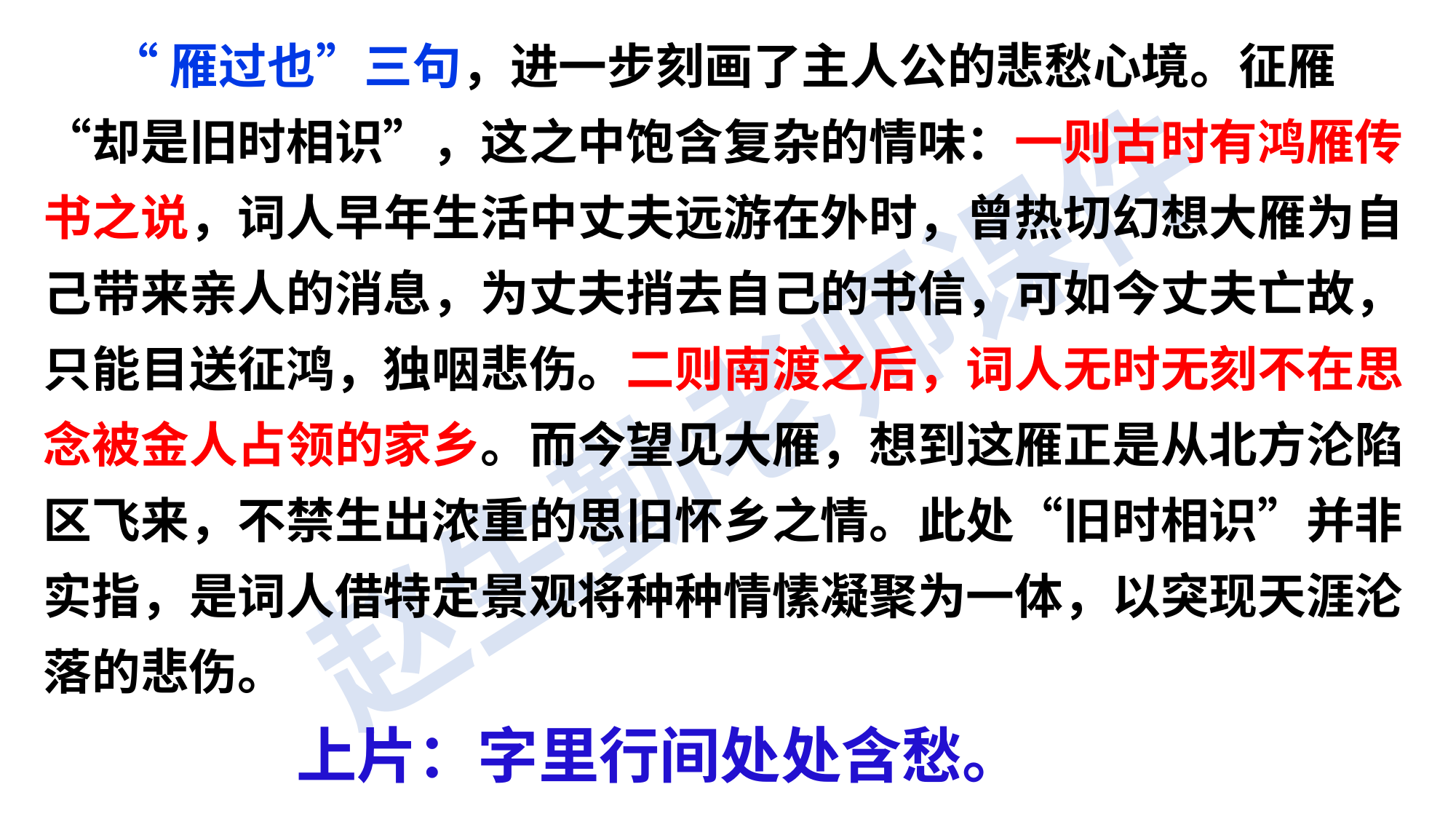

“雁过也”三句，进一步刻画了主人公的悲愁心境。征雁“却是旧时相识”，这之中饱含复杂的情味：一则古时有鸿雁传书之说，词人早年生活中丈夫远游在外时，曾热切幻想大雁为自己带来亲人的消息，为丈夫捎去自己的书信，可如今丈夫亡故，只能目送征鸿，独咽悲伤。二则南渡之后，词人无时无刻不在思念被金人占领的家乡。而今望见大雁，想到这雁正是从北方沦陷区飞来，不禁生出浓重的思旧怀乡之情。此处“旧时相识”并非实指，是词人借特定景观将种种情愫凝聚为一体，以突现天涯沦落的悲伤。
上片：字里行间处处含愁。